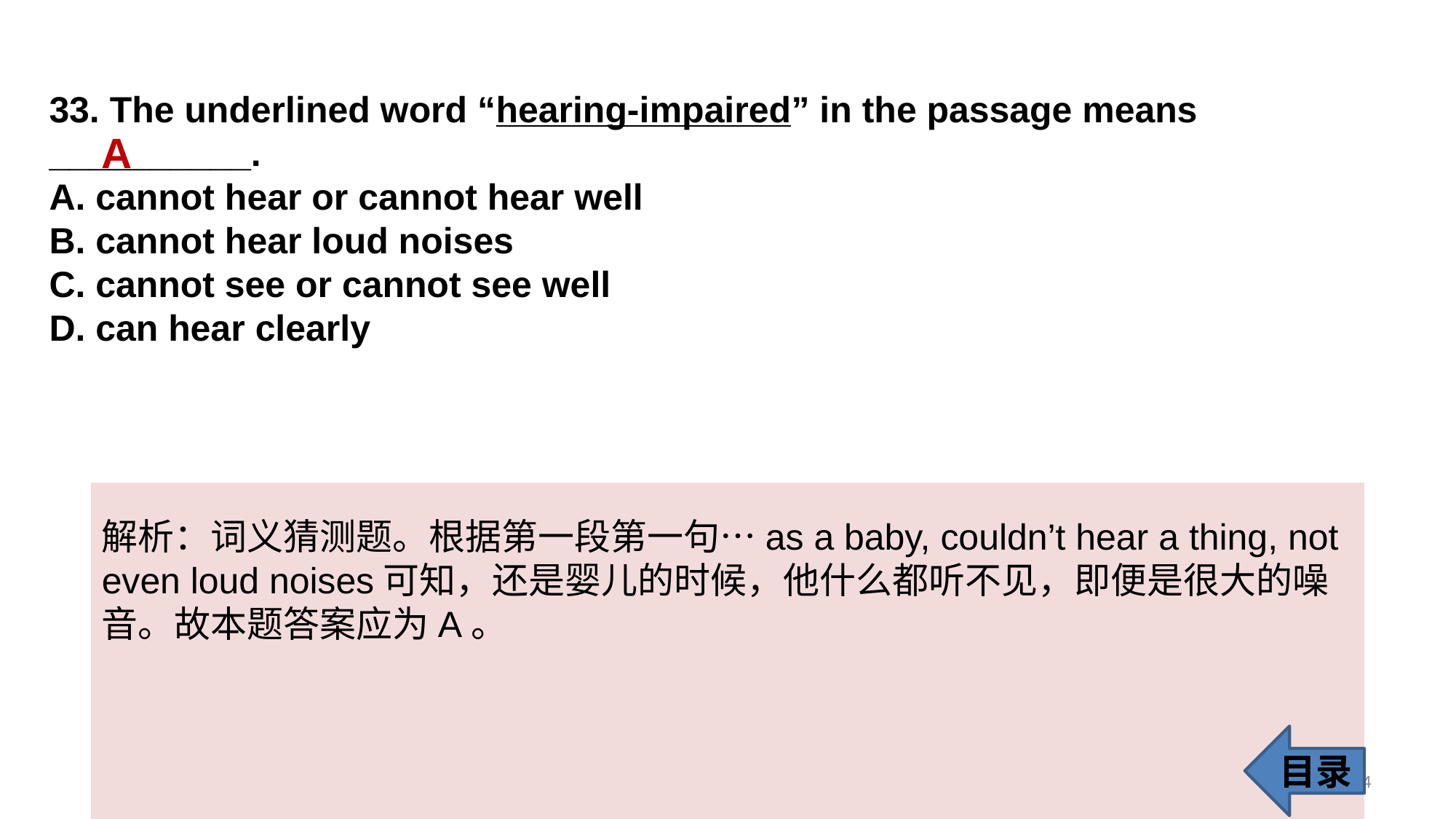

33. The underlined word “hearing-impaired” in the passage means __________.
A. cannot hear or cannot hear well
B. cannot hear loud noises
C. cannot see or cannot see well
D. can hear clearly
A

解析：词义猜测题。根据第一段第一句…as a baby, couldn’t hear a thing, not even loud noises可知，还是婴儿的时候，他什么都听不见，即便是很大的噪音。故本题答案应为A。
目录
34